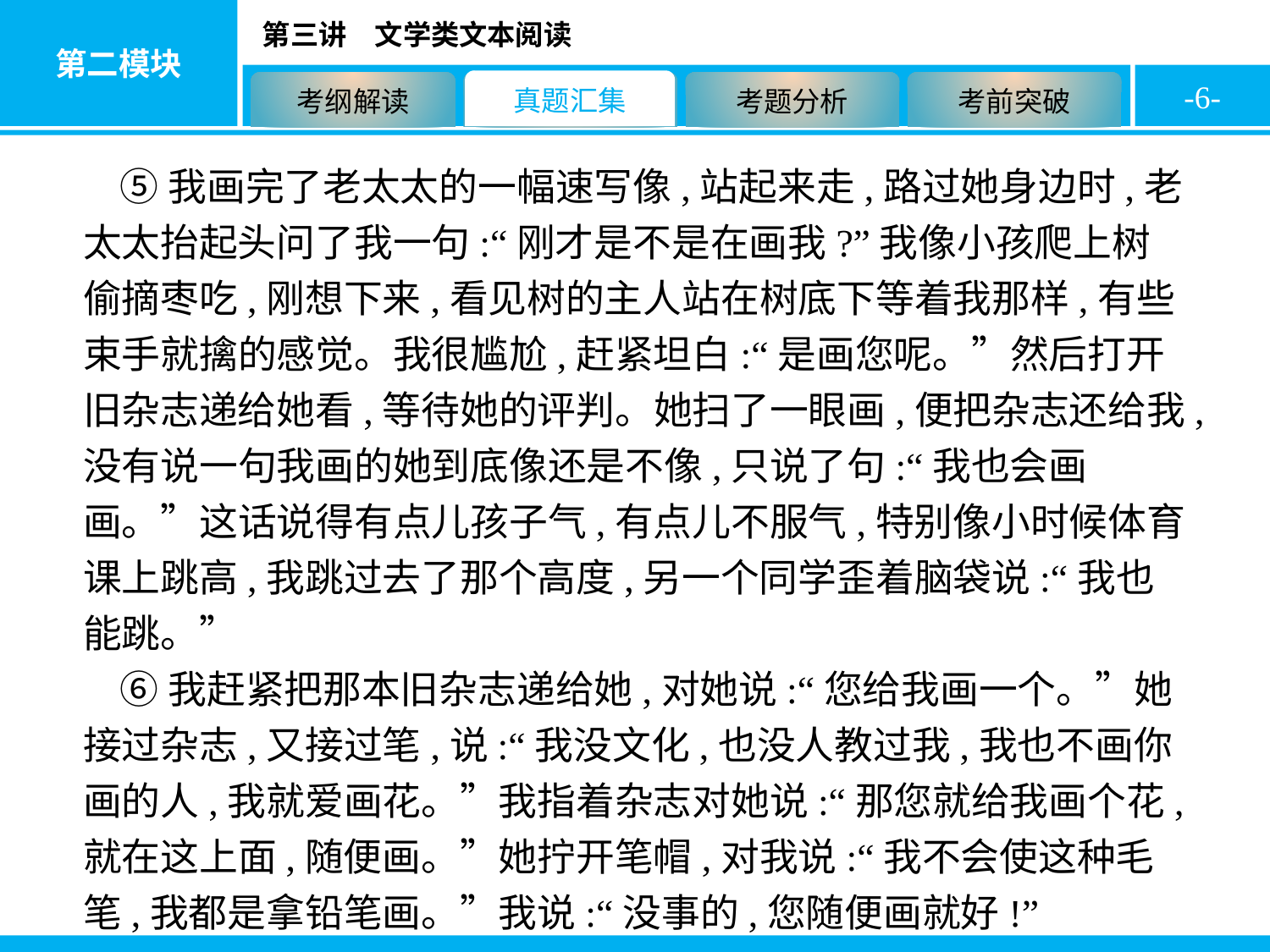

-6-
⑤我画完了老太太的一幅速写像,站起来走,路过她身边时,老太太抬起头问了我一句:“刚才是不是在画我?”我像小孩爬上树偷摘枣吃,刚想下来,看见树的主人站在树底下等着我那样,有些束手就擒的感觉。我很尴尬,赶紧坦白:“是画您呢。”然后打开旧杂志递给她看,等待她的评判。她扫了一眼画,便把杂志还给我,没有说一句我画的她到底像还是不像,只说了句:“我也会画画。”这话说得有点儿孩子气,有点儿不服气,特别像小时候体育课上跳高,我跳过去了那个高度,另一个同学歪着脑袋说:“我也能跳。”
⑥我赶紧把那本旧杂志递给她,对她说:“您给我画一个。”她接过杂志,又接过笔,说:“我没文化,也没人教过我,我也不画你画的人,我就爱画花。”我指着杂志对她说:“那您就给我画个花,就在这上面,随便画。”她拧开笔帽,对我说:“我不会使这种毛笔,我都是拿铅笔画。”我说:“没事的,您随便画就好!”